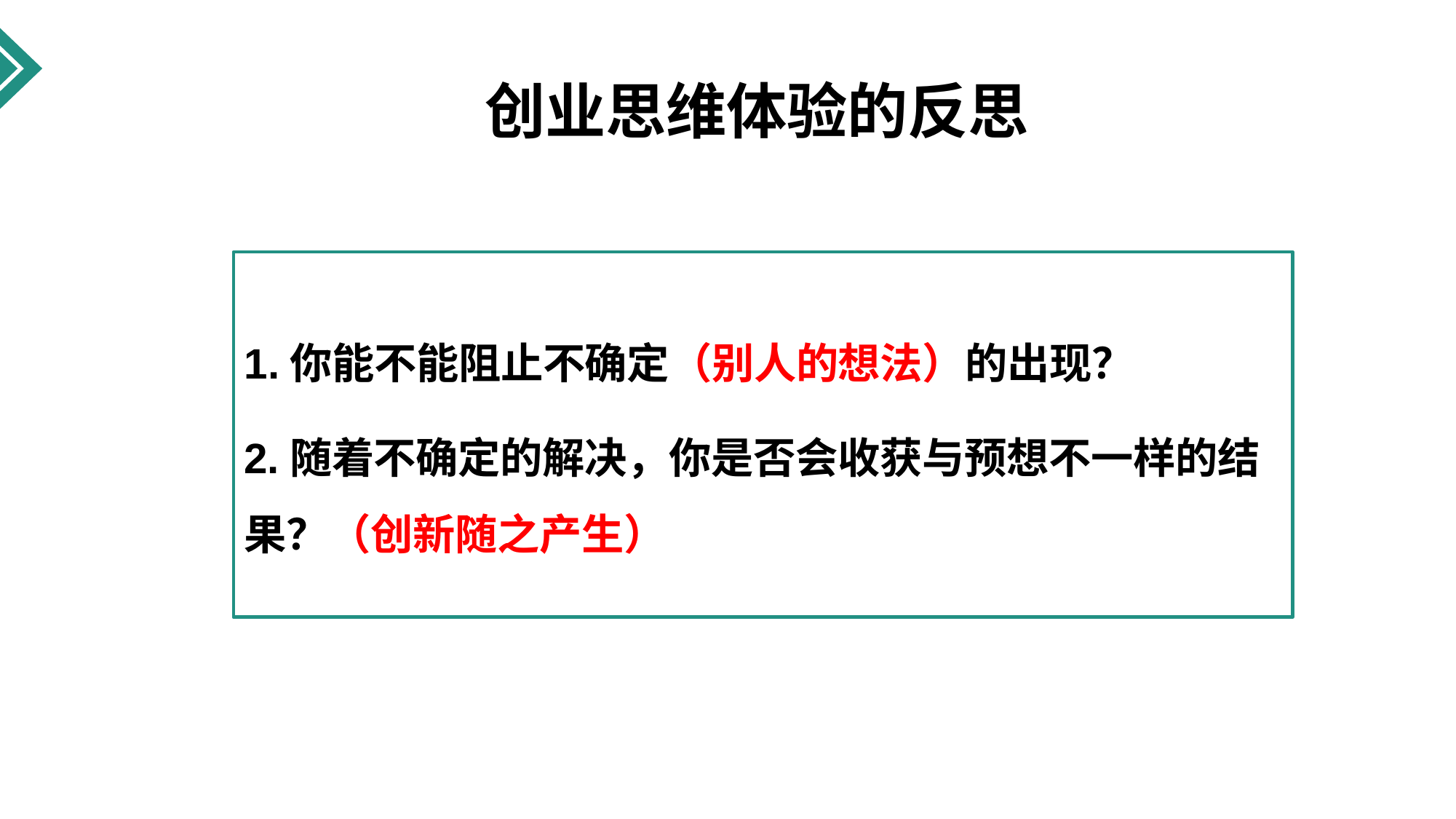

创业思维体验的反思
1.你能不能阻止不确定（别人的想法）的出现？
2.随着不确定的解决，你是否会收获与预想不一样的结果？（创新随之产生）